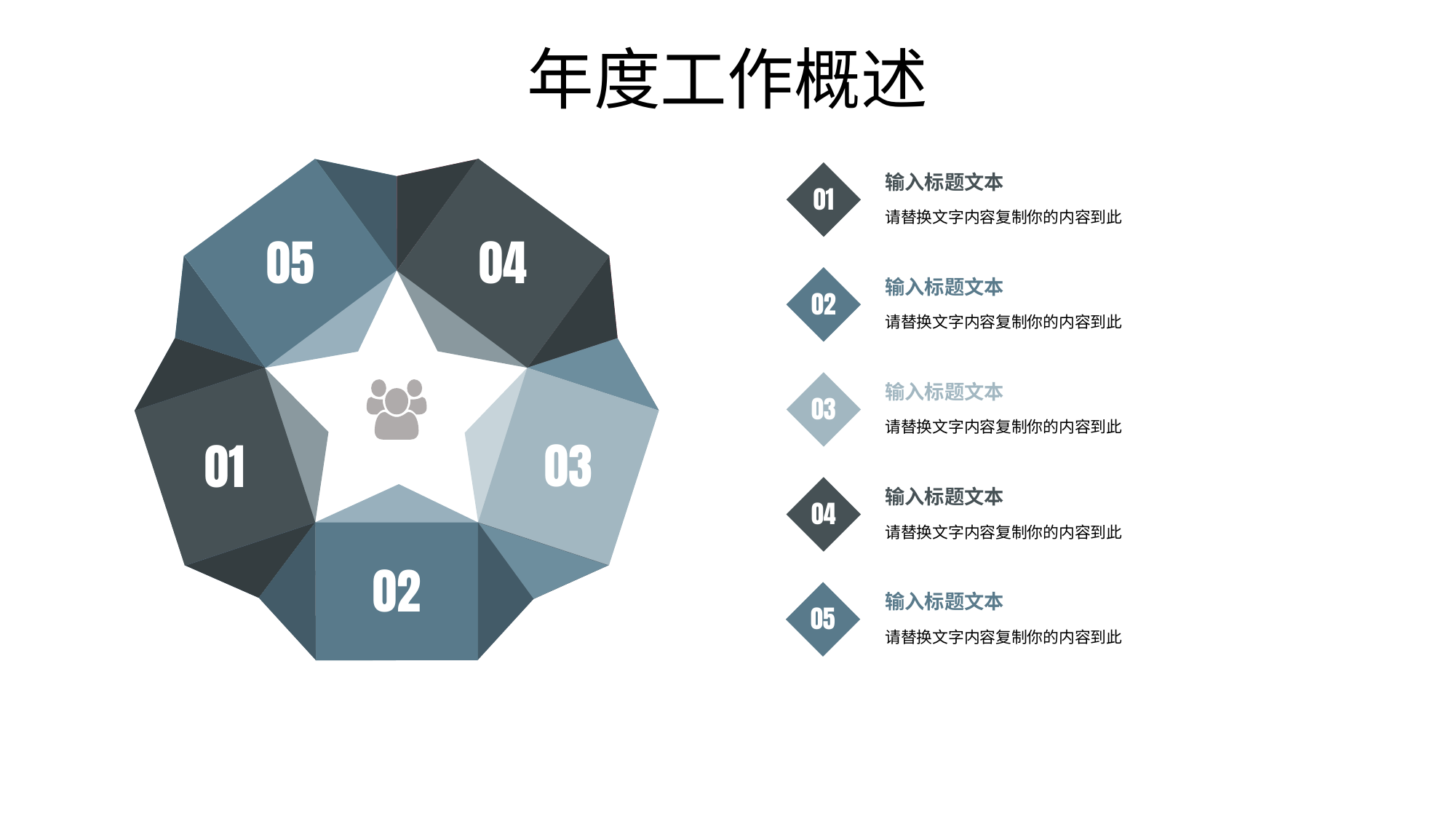

年度工作概述

04

05

01

03

02

01
输入标题文本
请替换文字内容复制你的内容到此
02
输入标题文本
请替换文字内容复制你的内容到此
03
输入标题文本
请替换文字内容复制你的内容到此
04
输入标题文本
请替换文字内容复制你的内容到此
05
输入标题文本
请替换文字内容复制你的内容到此